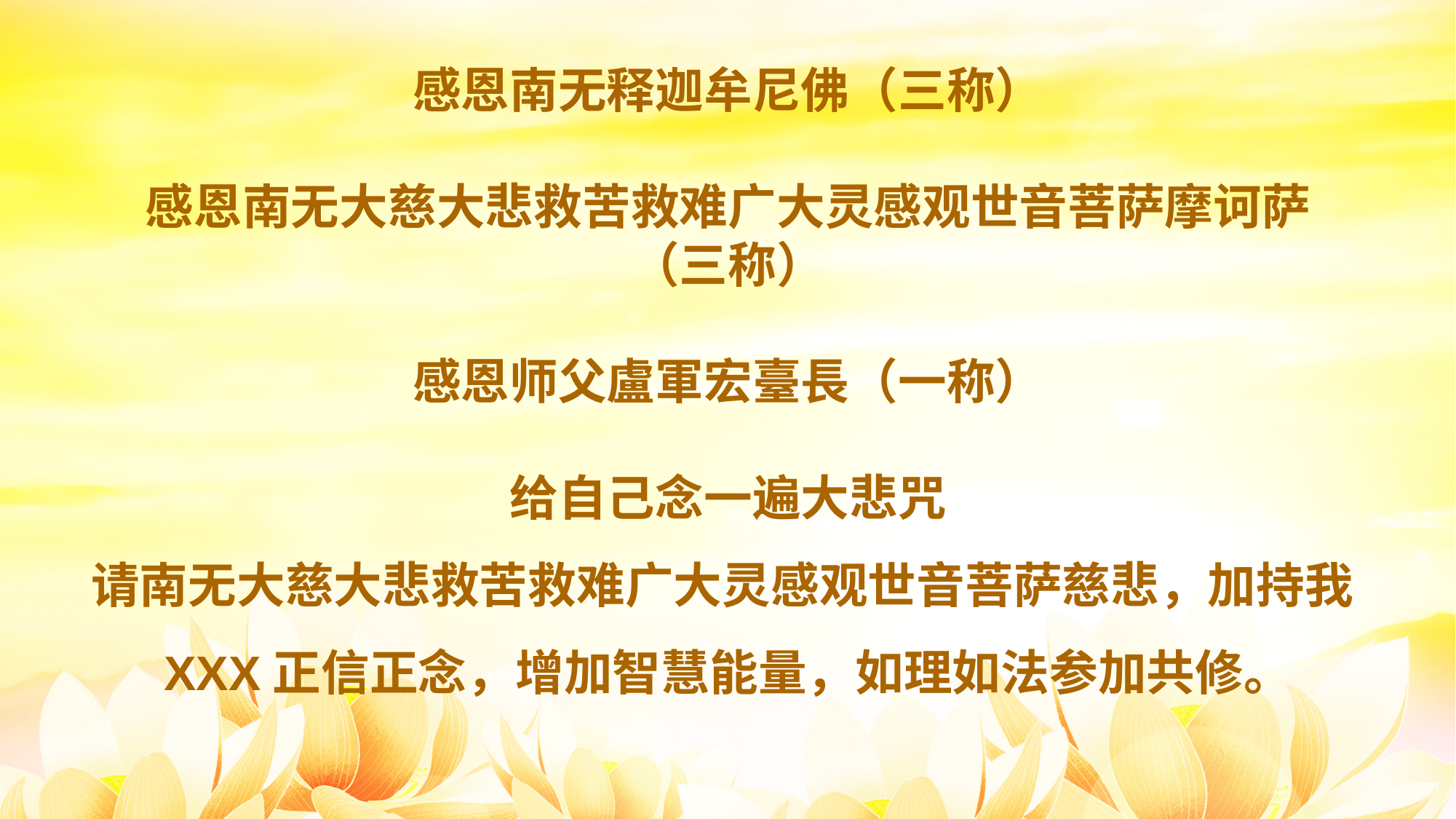

感恩南无释迦牟尼佛（三称）

感恩南无大慈大悲救苦救难广大灵感观世音菩萨摩诃萨
（三称）

感恩师父盧軍宏臺長（一称）

给自己念一遍大悲咒
请南无大慈大悲救苦救难广大灵感观世音菩萨慈悲，加持我XXX正信正念，增加智慧能量，如理如法参加共修。